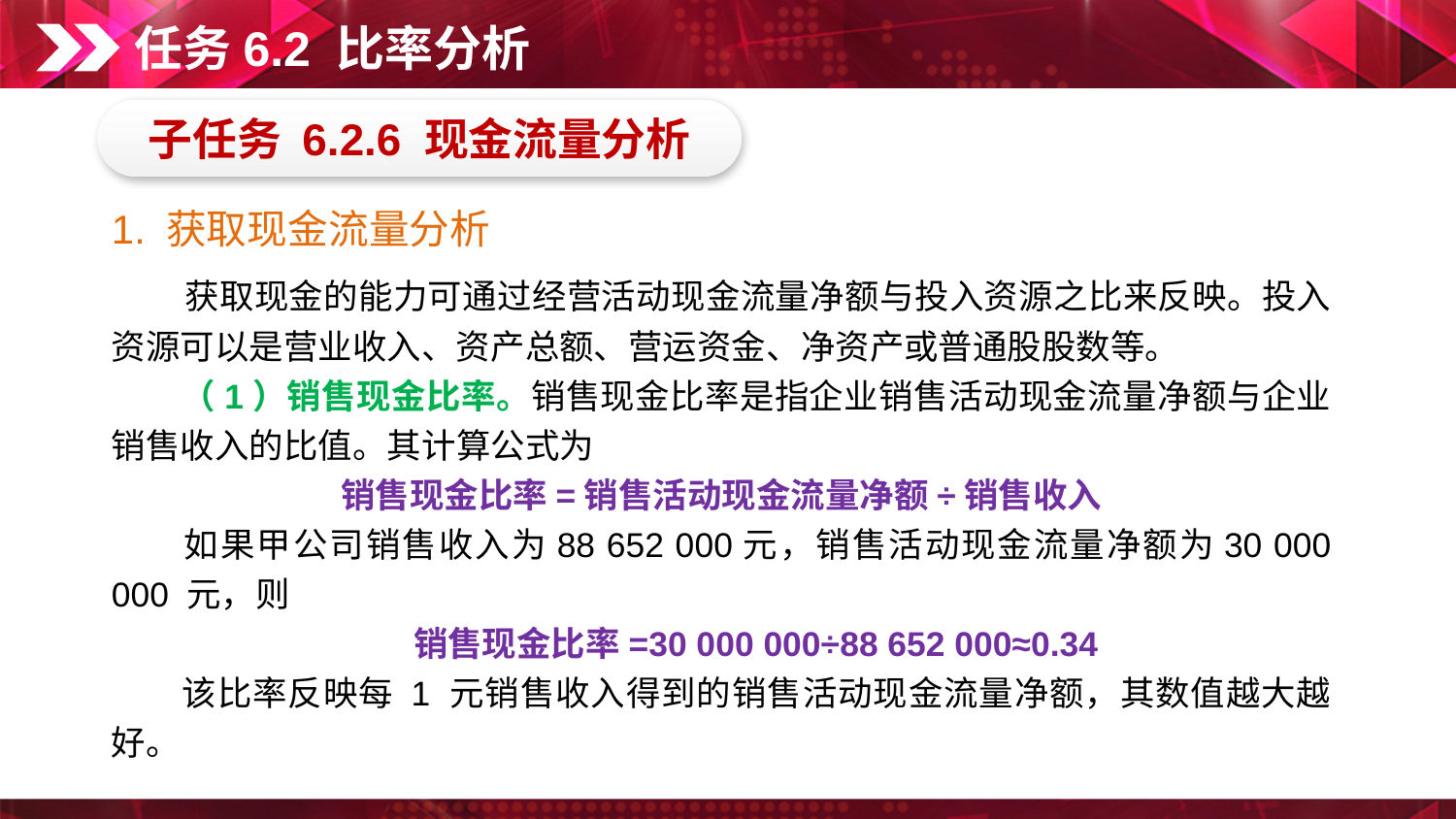

任务6.2 比率分析

子任务 6.2.6 现金流量分析
1. 获取现金流量分析
　　获取现金的能力可通过经营活动现金流量净额与投入资源之比来反映。投入资源可以是营业收入、资产总额、营运资金、净资产或普通股股数等。
　　（1）销售现金比率。销售现金比率是指企业销售活动现金流量净额与企业销售收入的比值。其计算公式为
销售现金比率=销售活动现金流量净额÷销售收入
　　如果甲公司销售收入为88 652 000元，销售活动现金流量净额为30 000 000 元，则
　　销售现金比率=30 000 000÷88 652 000≈0.34
　　该比率反映每 1 元销售收入得到的销售活动现金流量净额，其数值越大越好。